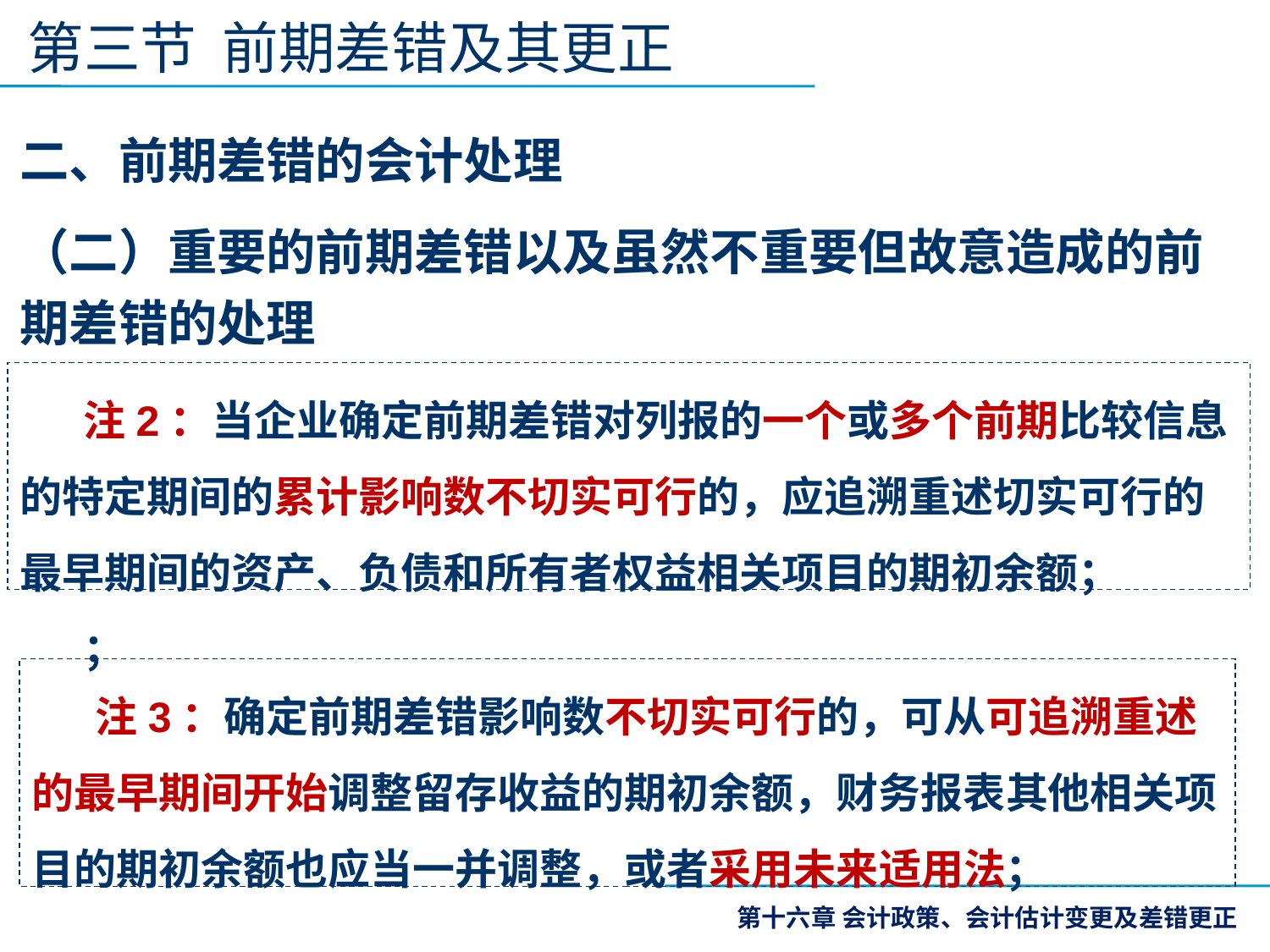

第三节  前期差错及其更正
二、前期差错的会计处理
（二）重要的前期差错以及虽然不重要但故意造成的前期差错的处理

注2：当企业确定前期差错对列报的一个或多个前期比较信息的特定期间的累计影响数不切实可行的，应追溯重述切实可行的最早期间的资产、负债和所有者权益相关项目的期初余额；
；

注3：确定前期差错影响数不切实可行的，可从可追溯重述的最早期间开始调整留存收益的期初余额，财务报表其他相关项目的期初余额也应当一并调整，或者采用未来适用法；